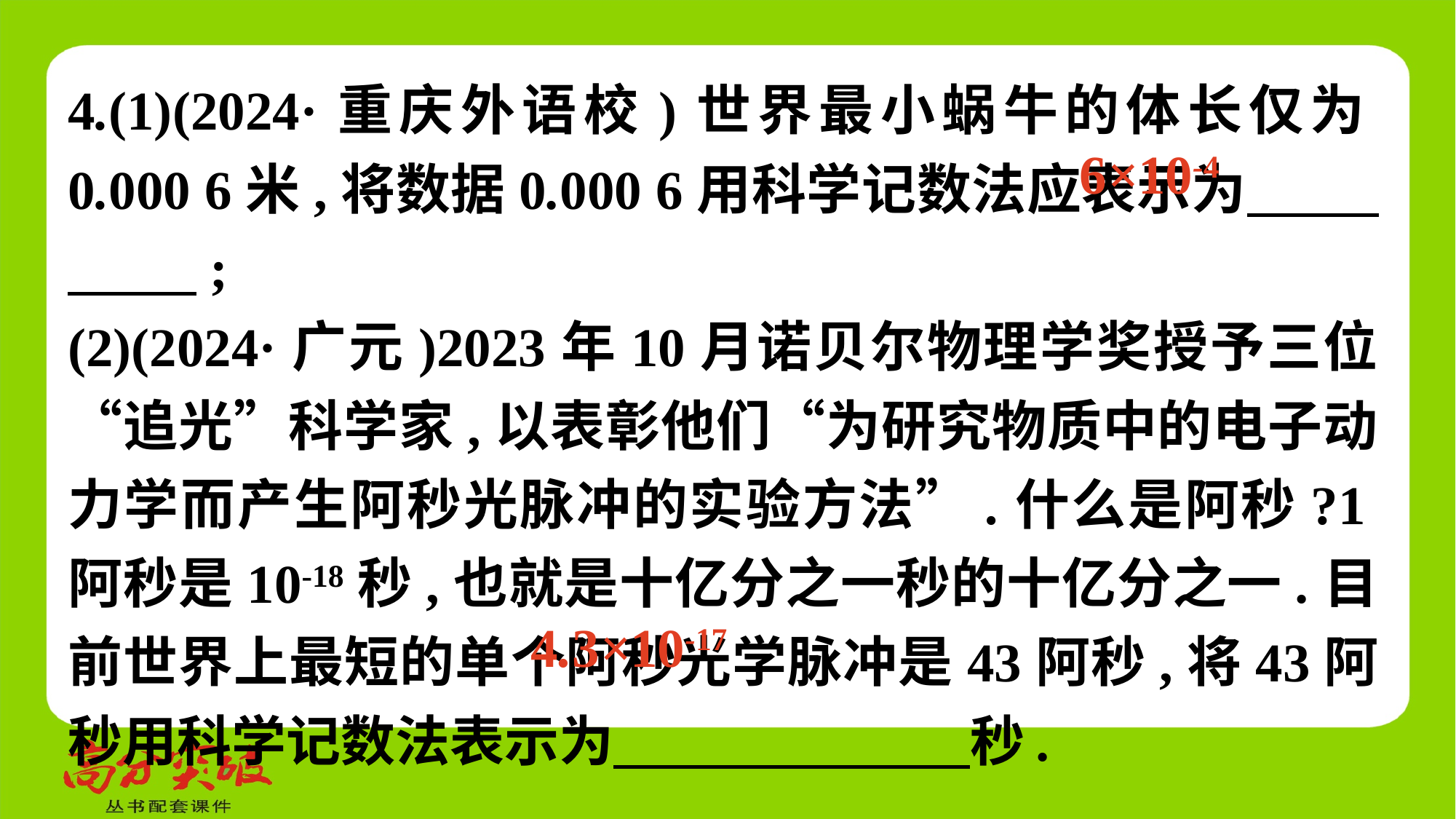

4.(1)(2024·重庆外语校)世界最小蜗牛的体长仅为0.000 6米,将数据0.000 6用科学记数法应表示为　             　;
(2)(2024·广元)2023年10月诺贝尔物理学奖授予三位“追光”科学家,以表彰他们“为研究物质中的电子动力学而产生阿秒光脉冲的实验方法”.什么是阿秒?1阿秒是10-18秒,也就是十亿分之一秒的十亿分之一.目前世界上最短的单个阿秒光学脉冲是43阿秒,将43阿秒用科学记数法表示为　                    　秒.
6×10-4
4.3×10-17